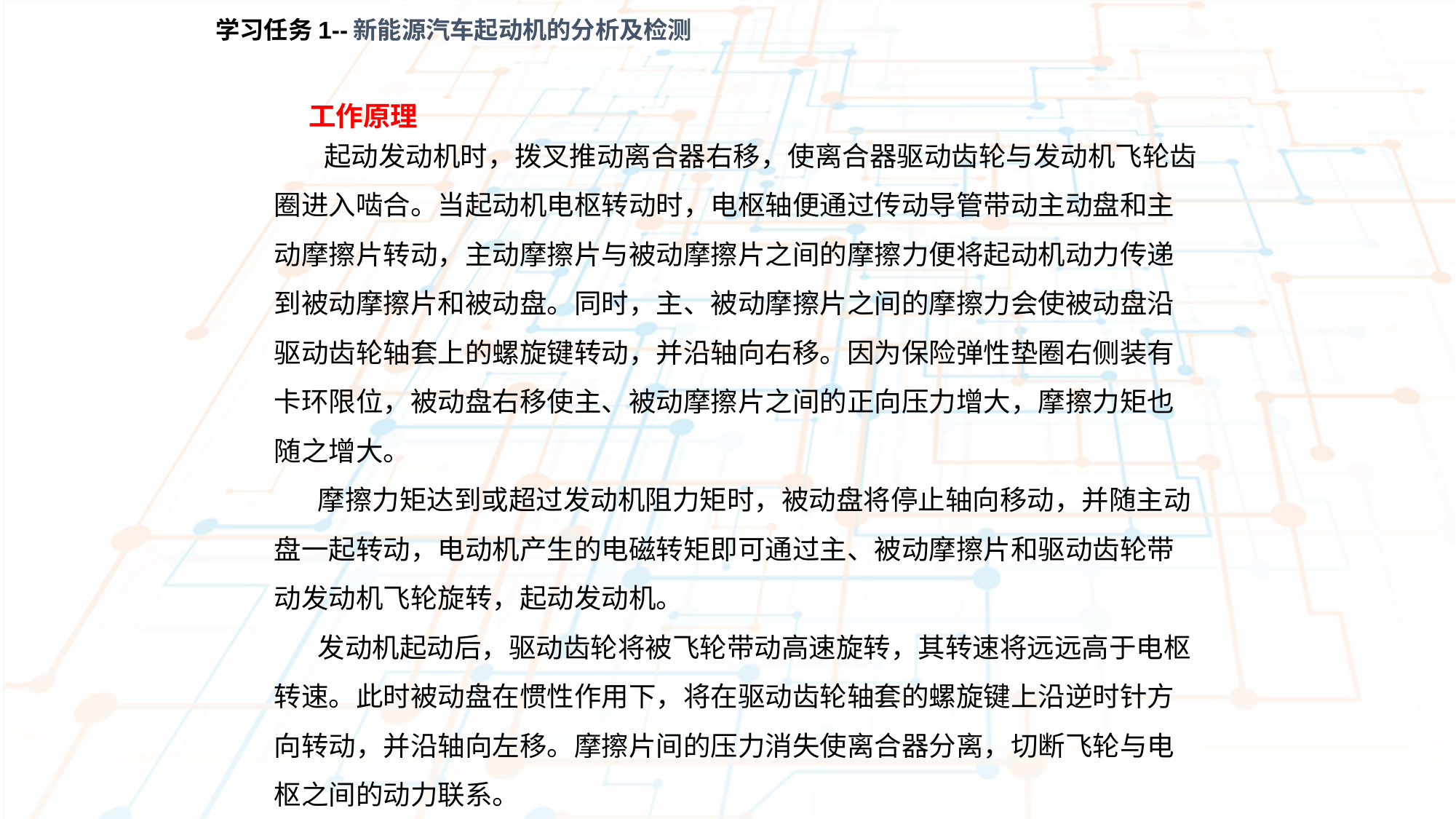

学习任务1--新能源汽车起动机的分析及检测
工作原理
       起动发动机时，拨叉推动离合器右移，使离合器驱动齿轮与发动机飞轮齿圈进入啮合。当起动机电枢转动时，电枢轴便通过传动导管带动主动盘和主动摩擦片转动，主动摩擦片与被动摩擦片之间的摩擦力便将起动机动力传递到被动摩擦片和被动盘。同时，主、被动摩擦片之间的摩擦力会使被动盘沿驱动齿轮轴套上的螺旋键转动，并沿轴向右移。因为保险弹性垫圈右侧装有卡环限位，被动盘右移使主、被动摩擦片之间的正向压力增大，摩擦力矩也随之增大。
      摩擦力矩达到或超过发动机阻力矩时，被动盘将停止轴向移动，并随主动盘一起转动，电动机产生的电磁转矩即可通过主、被动摩擦片和驱动齿轮带动发动机飞轮旋转，起动发动机。
      发动机起动后，驱动齿轮将被飞轮带动高速旋转，其转速将远远高于电枢转速。此时被动盘在惯性作用下，将在驱动齿轮轴套的螺旋键上沿逆时针方向转动，并沿轴向左移。摩擦片间的压力消失使离合器分离，切断飞轮与电枢之间的动力联系。